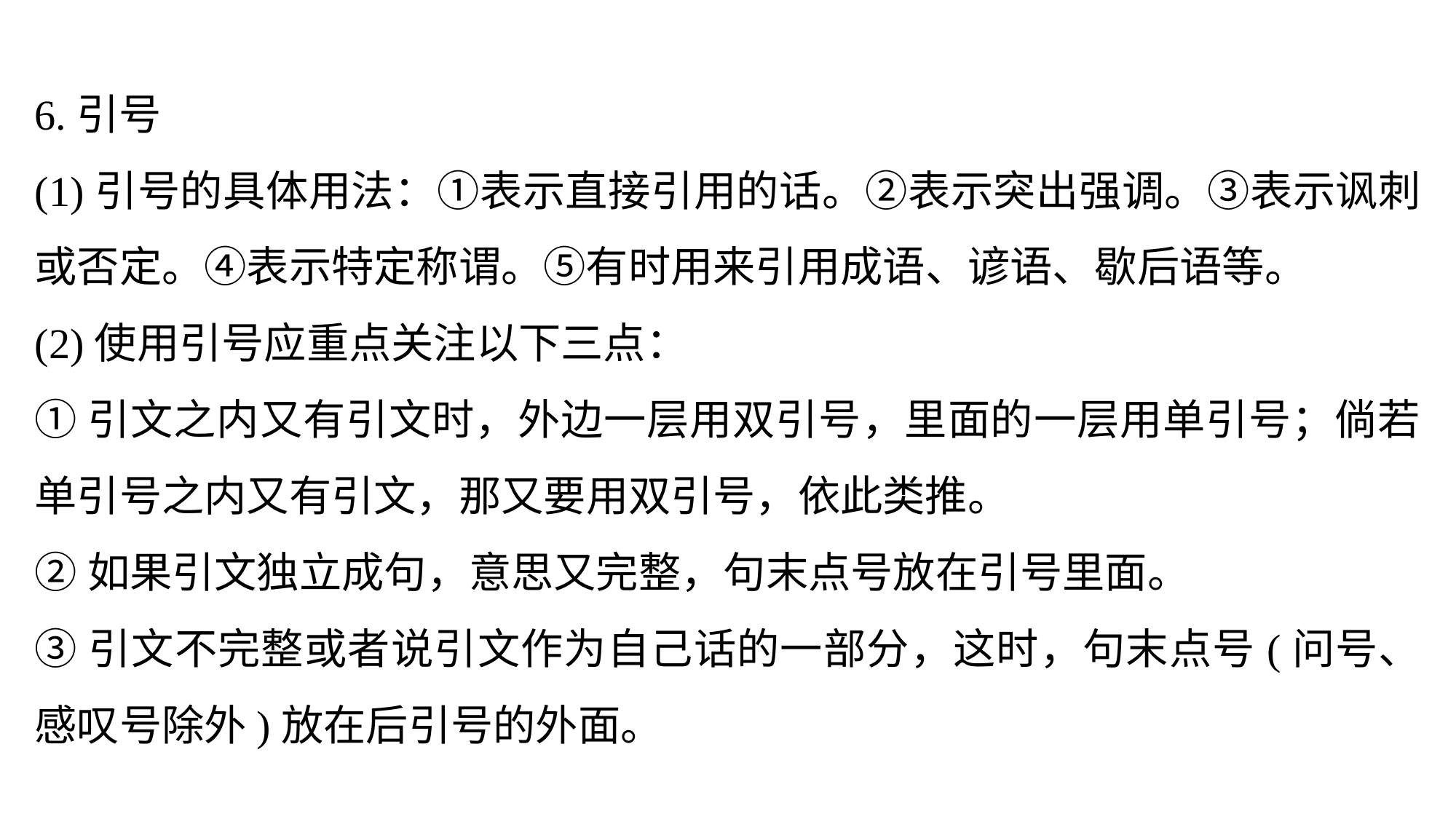

6.引号
(1)引号的具体用法：①表示直接引用的话。②表示突出强调。③表示讽刺或否定。④表示特定称谓。⑤有时用来引用成语、谚语、歇后语等。
(2)使用引号应重点关注以下三点：
①引文之内又有引文时，外边一层用双引号，里面的一层用单引号；倘若单引号之内又有引文，那又要用双引号，依此类推。
②如果引文独立成句，意思又完整，句末点号放在引号里面。
③引文不完整或者说引文作为自己话的一部分，这时，句末点号(问号、感叹号除外)放在后引号的外面。